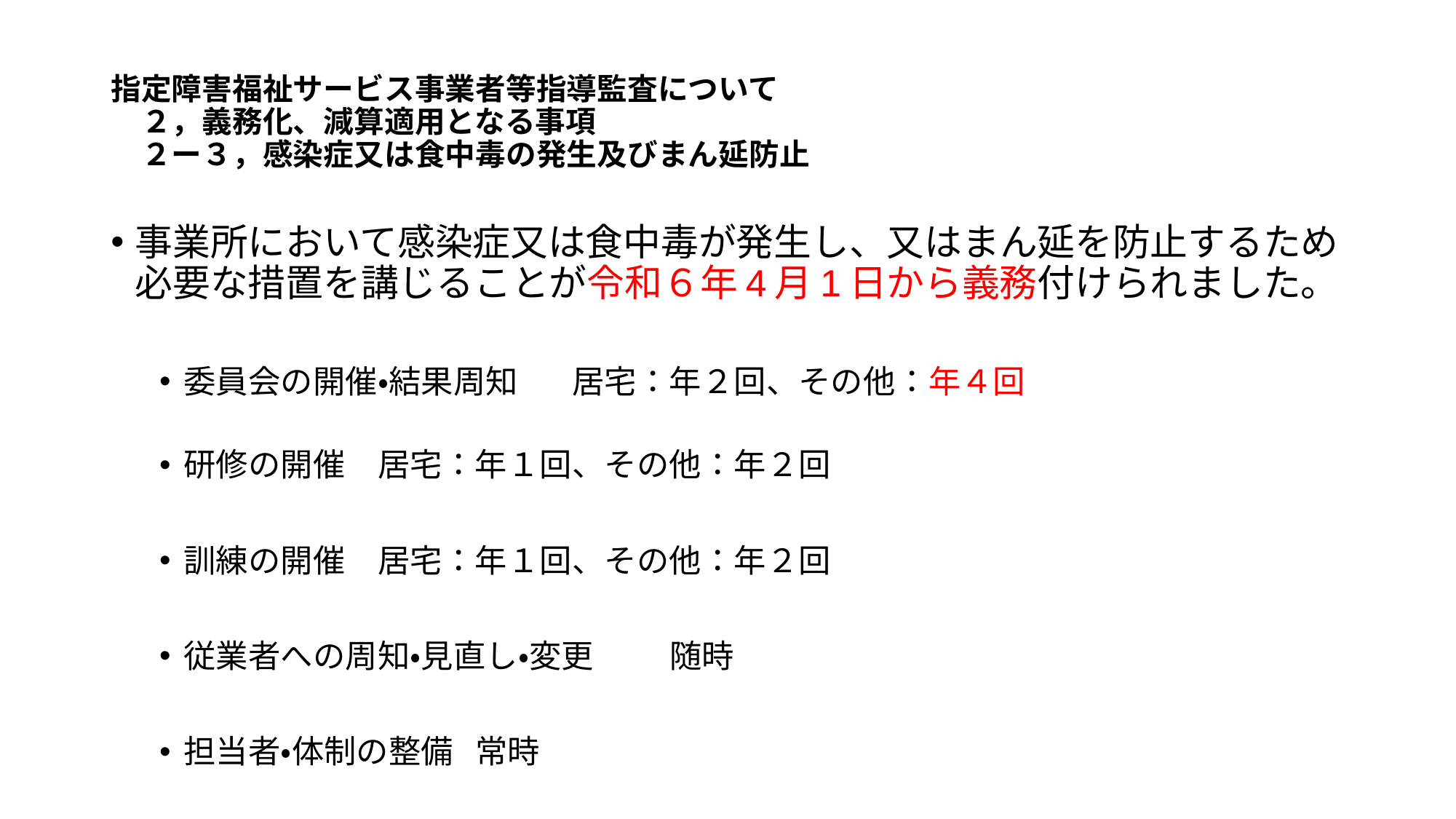

# 指定障害福祉サービス事業者等指導監査について 　２，義務化、減算適用となる事項 　２ー３，感染症又は食中毒の発生及びまん延防止
事業所において感染症又は食中毒が発生し、又はまん延を防止するため必要な措置を講じることが令和６年4月1日から義務付けられました。

委員会の開催・結果周知		居宅：年２回、その他：年４回

研修の開催				居宅：年１回、その他：年２回

訓練の開催				居宅：年１回、その他：年２回

従業者への周知・見直し・変更	随時

担当者・体制の整備			常時